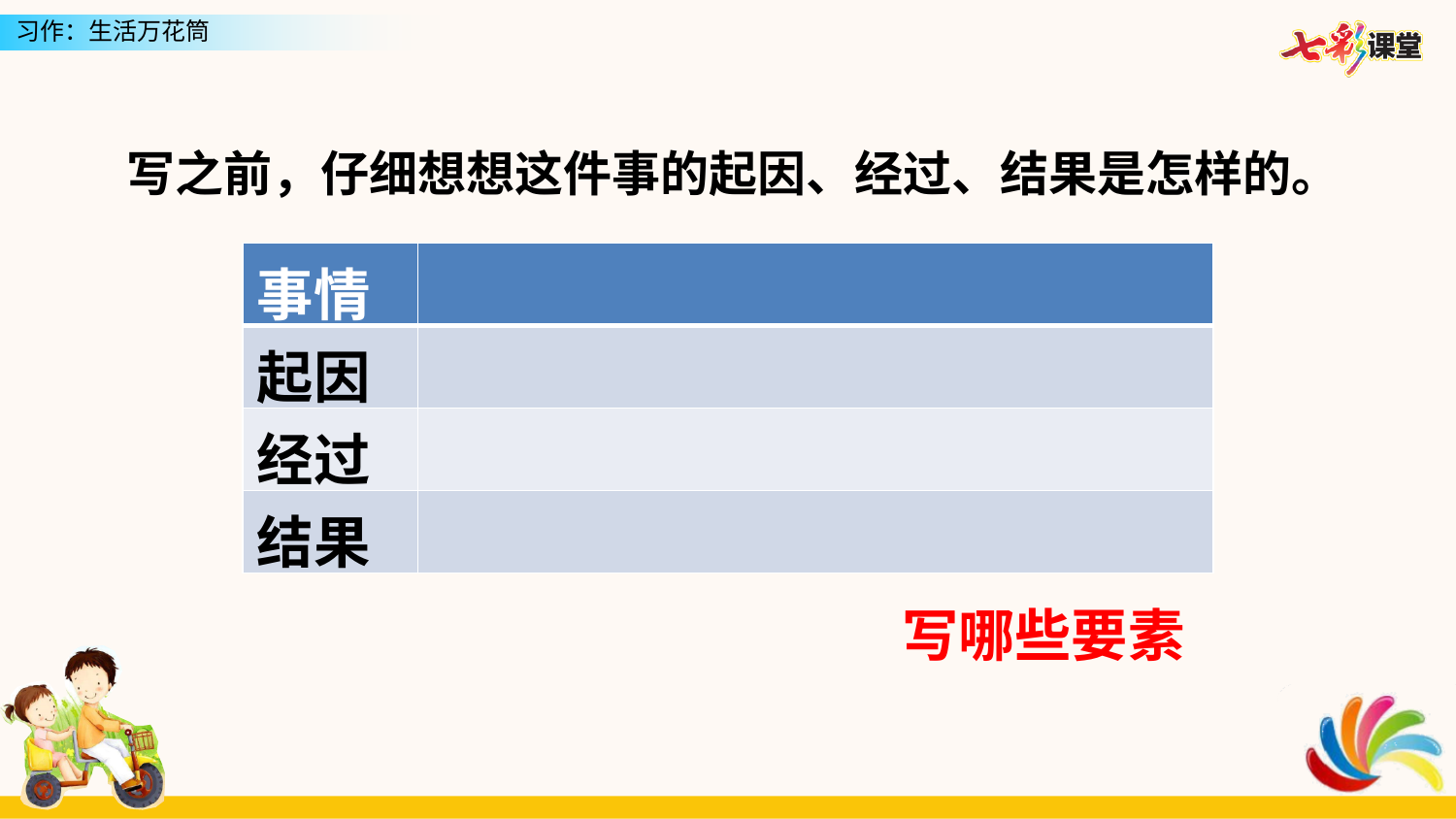

写之前，仔细想想这件事的起因、经过、结果是怎样的。
| 事情 |  |
| --- | --- |
| 起因 |  |
| 经过 |  |
| 结果 |  |
写哪些要素